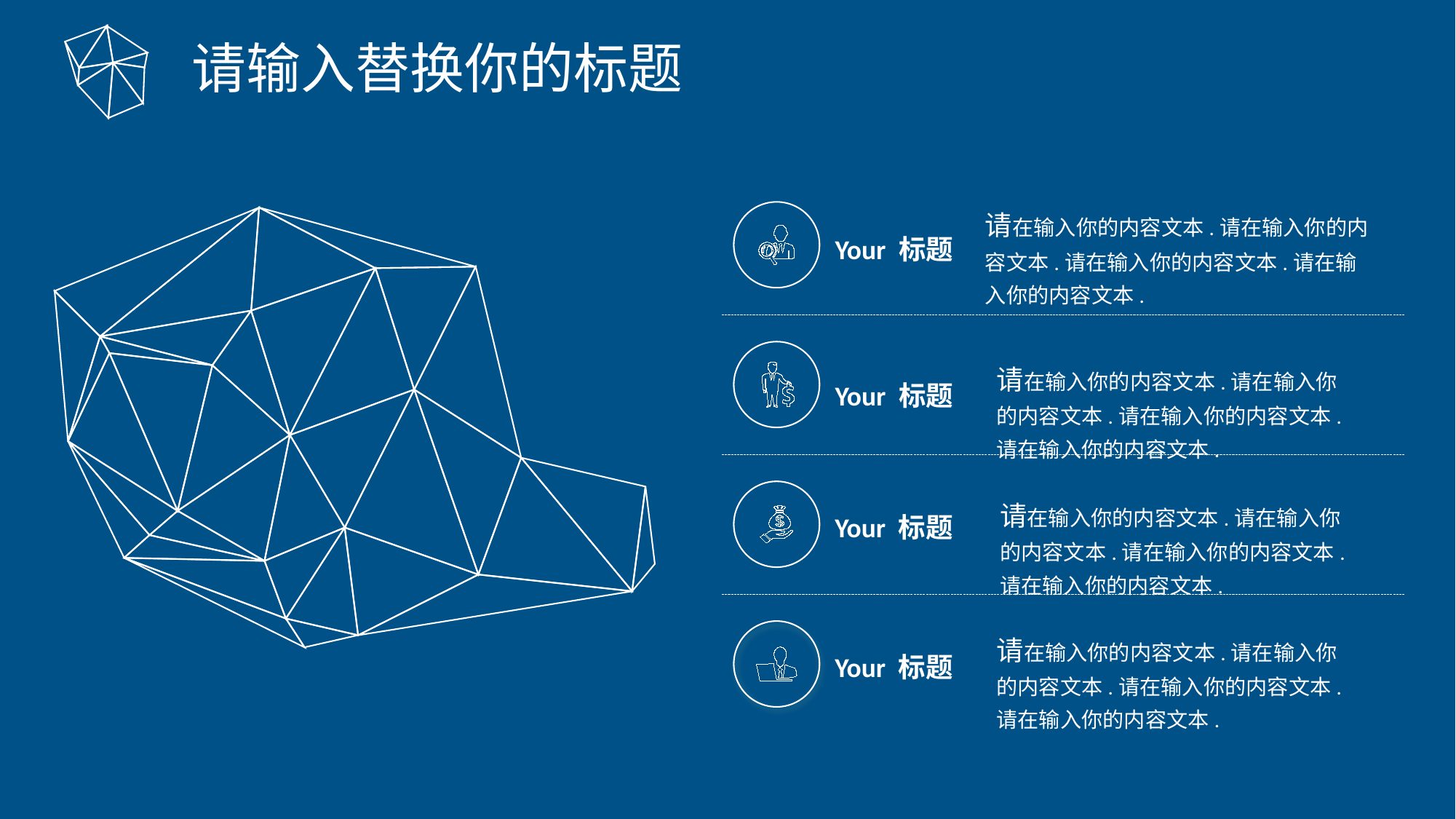

请输入替换你的标题
请在输入你的内容文本.请在输入你的内容文本.请在输入你的内容文本.请在输入你的内容文本.

Your 标题

请在输入你的内容文本.请在输入你的内容文本.请在输入你的内容文本.请在输入你的内容文本.
Your 标题

Your 标题
请在输入你的内容文本.请在输入你的内容文本.请在输入你的内容文本.请在输入你的内容文本.

请在输入你的内容文本.请在输入你的内容文本.请在输入你的内容文本.请在输入你的内容文本.

Your 标题